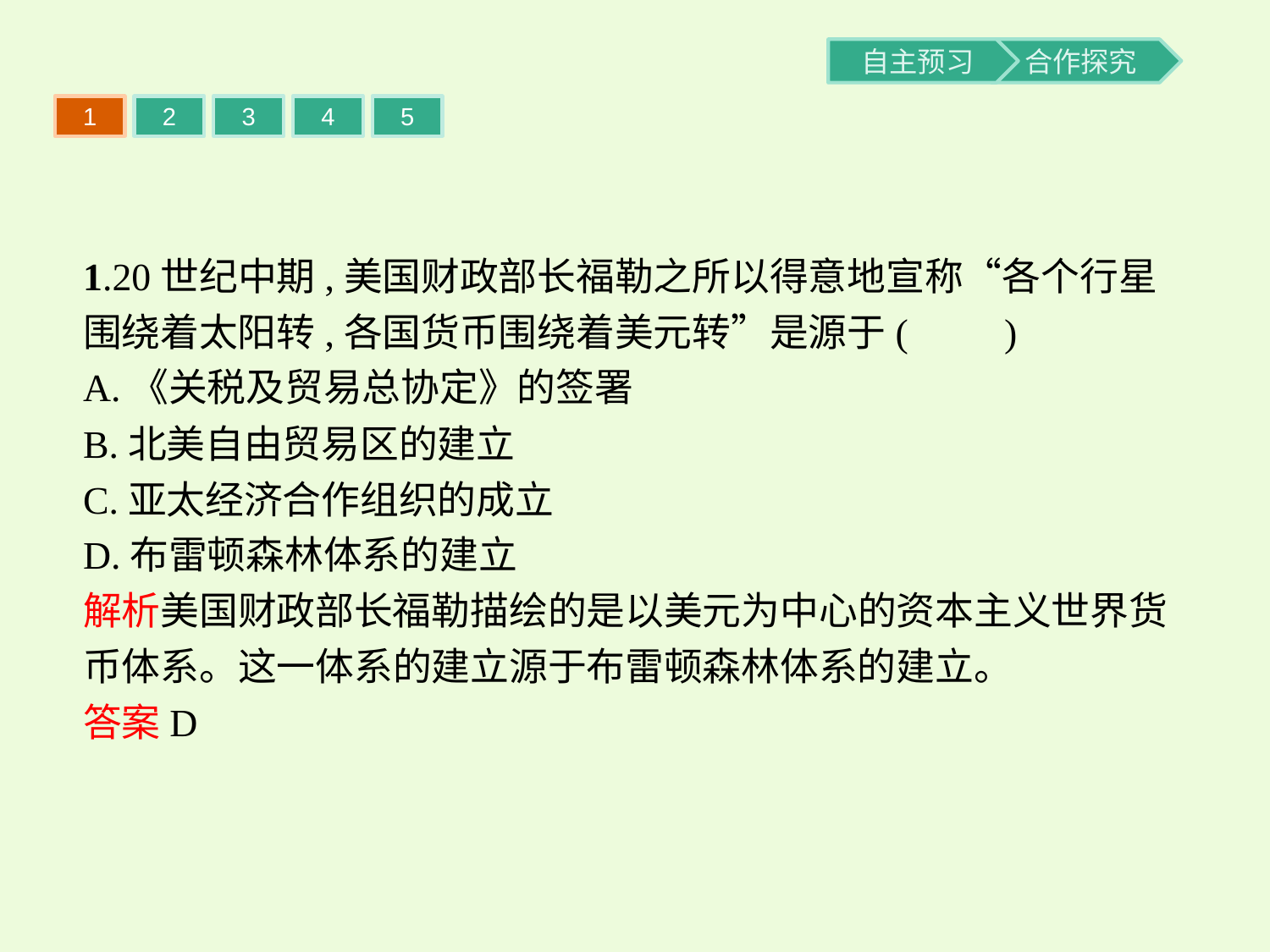

1
2
3
4
5
1.20世纪中期,美国财政部长福勒之所以得意地宣称“各个行星围绕着太阳转,各国货币围绕着美元转”是源于(　　)
A.《关税及贸易总协定》的签署
B.北美自由贸易区的建立
C.亚太经济合作组织的成立
D.布雷顿森林体系的建立
解析美国财政部长福勒描绘的是以美元为中心的资本主义世界货币体系。这一体系的建立源于布雷顿森林体系的建立。
答案D